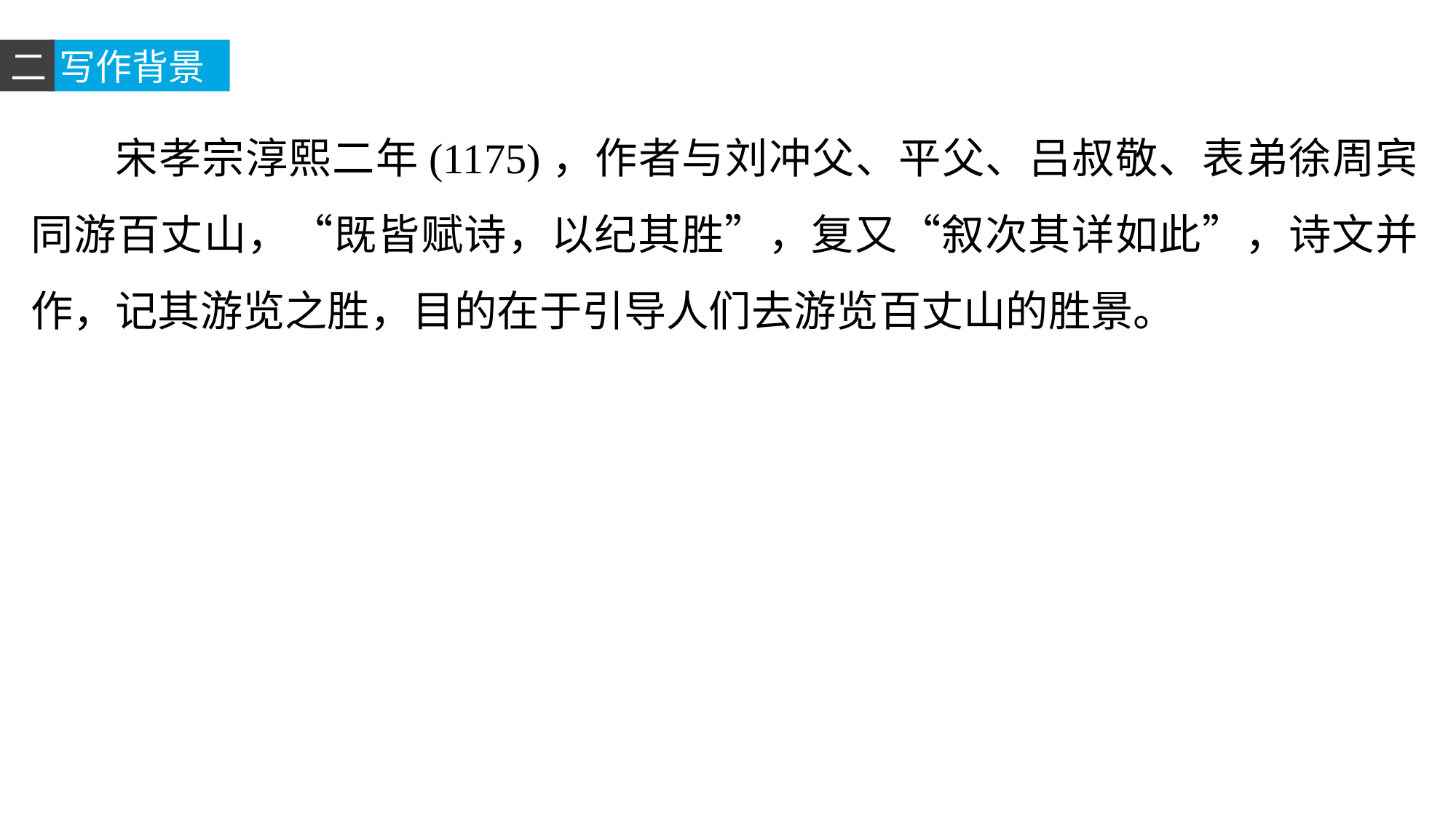

二
写作背景
宋孝宗淳熙二年(1175)，作者与刘冲父、平父、吕叔敬、表弟徐周宾同游百丈山，“既皆赋诗，以纪其胜”，复又“叙次其详如此”，诗文并作，记其游览之胜，目的在于引导人们去游览百丈山的胜景。